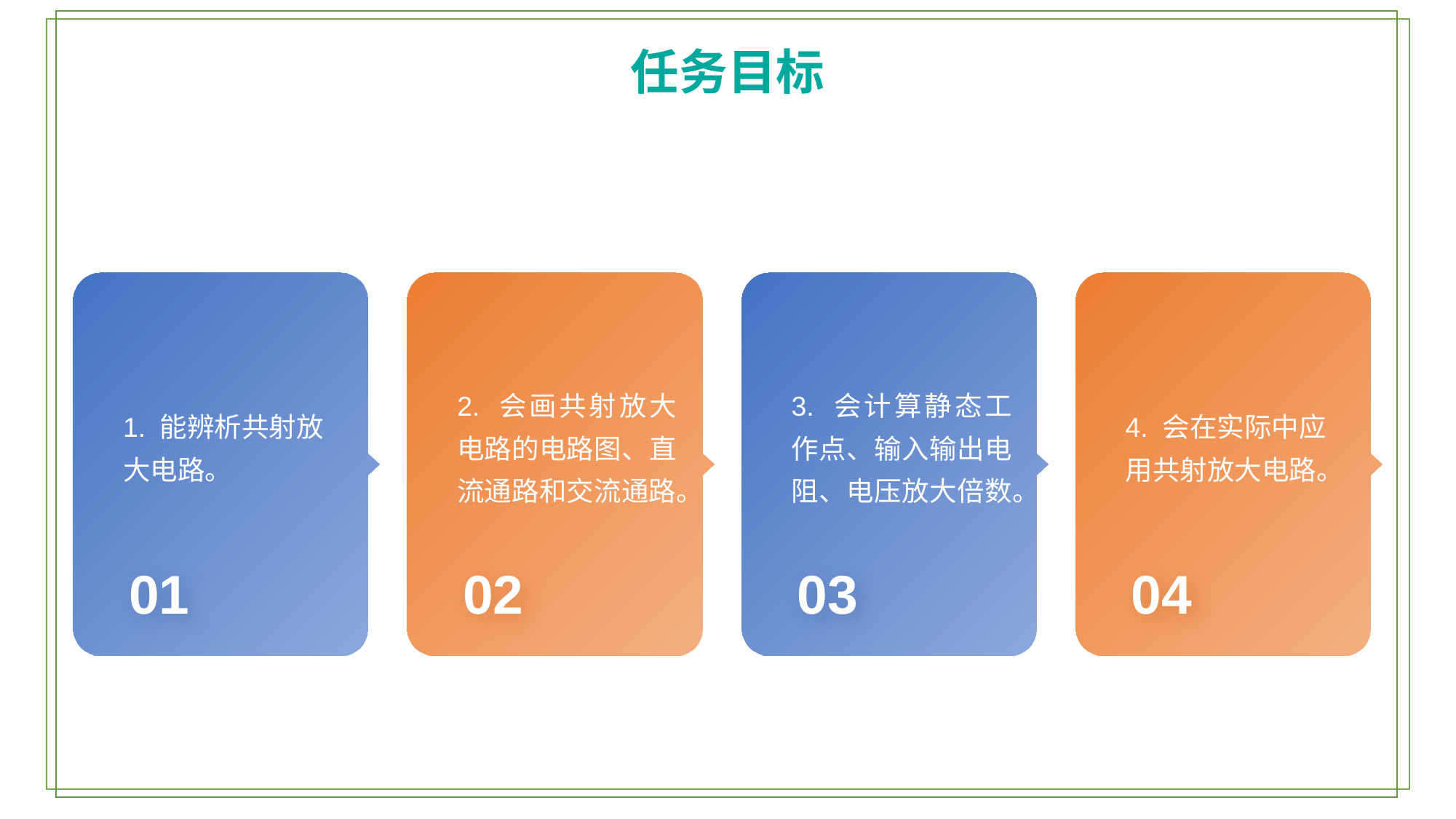

任务目标
1. 能辨析共射放大电路。
2. 会画共射放大电路的电路图、直流通路和交流通路。
3. 会计算静态工作点、输入输出电阻、电压放大倍数。
4. 会在实际中应用共射放大电路。
01
02
03
04